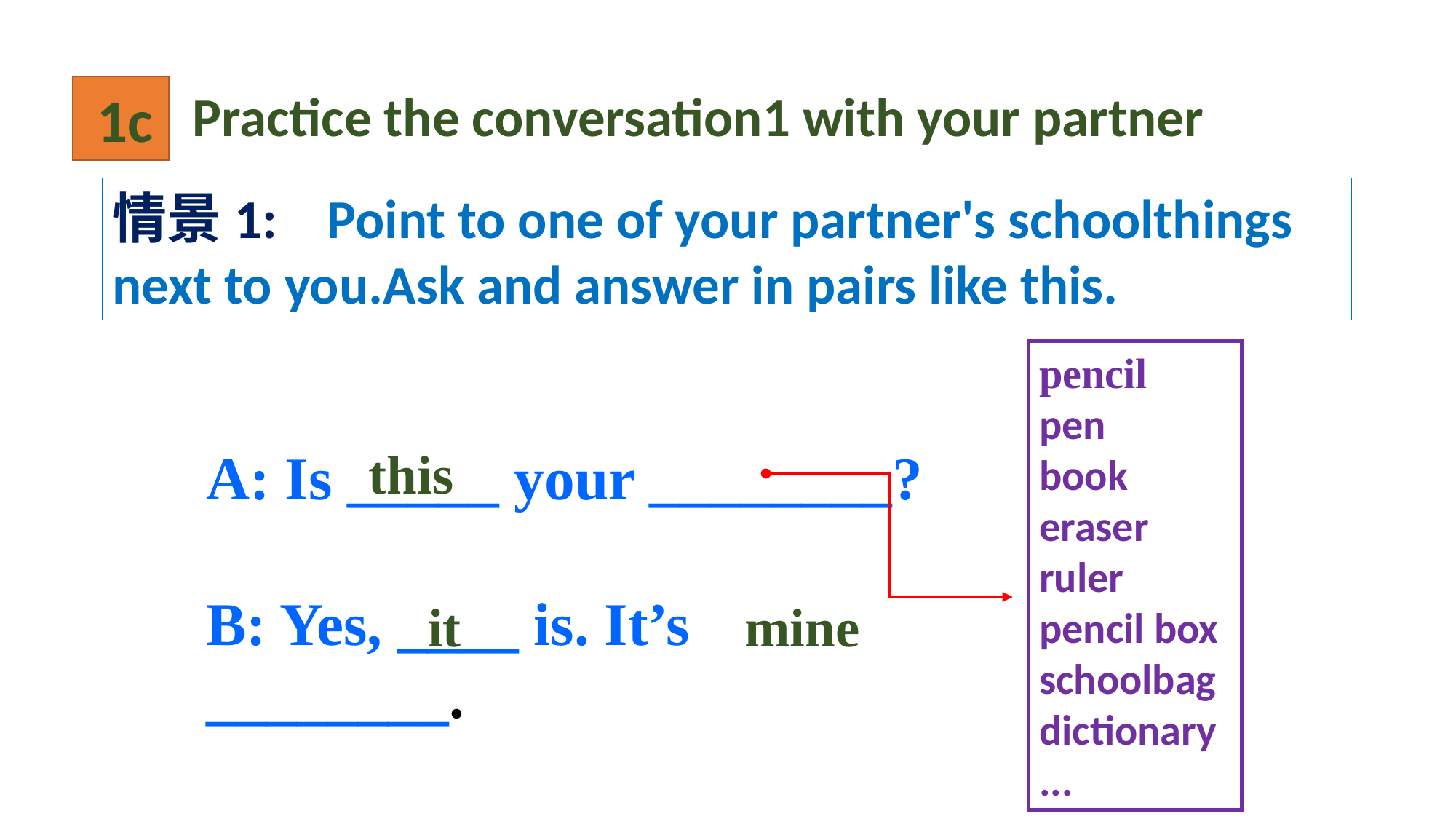

1c
 Practice the conversation1 with your partner
情景1:    Point to one of your partner's schoolthings next to you.Ask and answer in pairs like this.
pencil
pen
book
eraser
ruler
pencil box
schoolbag
dictionary
...
1b
A: Is _____ your ________?

B: Yes, ____ is. It’s ________.
this
it
mine